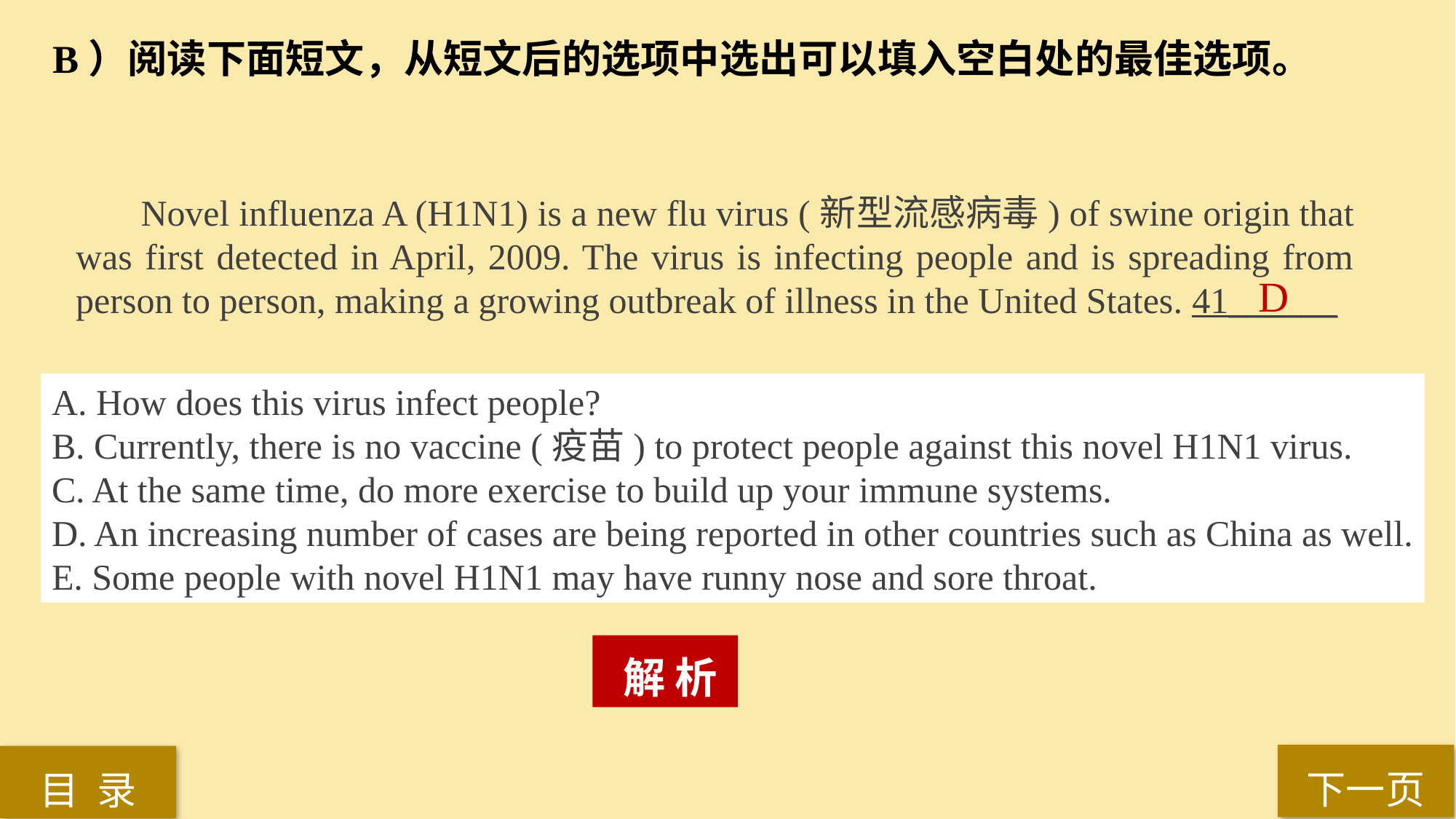

B）阅读下面短文，从短文后的选项中选出可以填入空白处的最佳选项。
       Novel influenza A (H1N1) is a new flu virus (新型流感病毒) of swine origin that was first detected in April, 2009. The virus is infecting people and is spreading from person to person, making a growing outbreak of illness in the United States. 41______
D
A. How does this virus infect people?
B. Currently, there is no vaccine (疫苗) to protect people against this novel H1N1 virus.
C. At the same time, do more exercise to build up your immune systems.
D. An increasing number of cases are being reported in other countries such as China as well.
E. Some people with novel H1N1 may have runny nose and sore throat.
 解 析